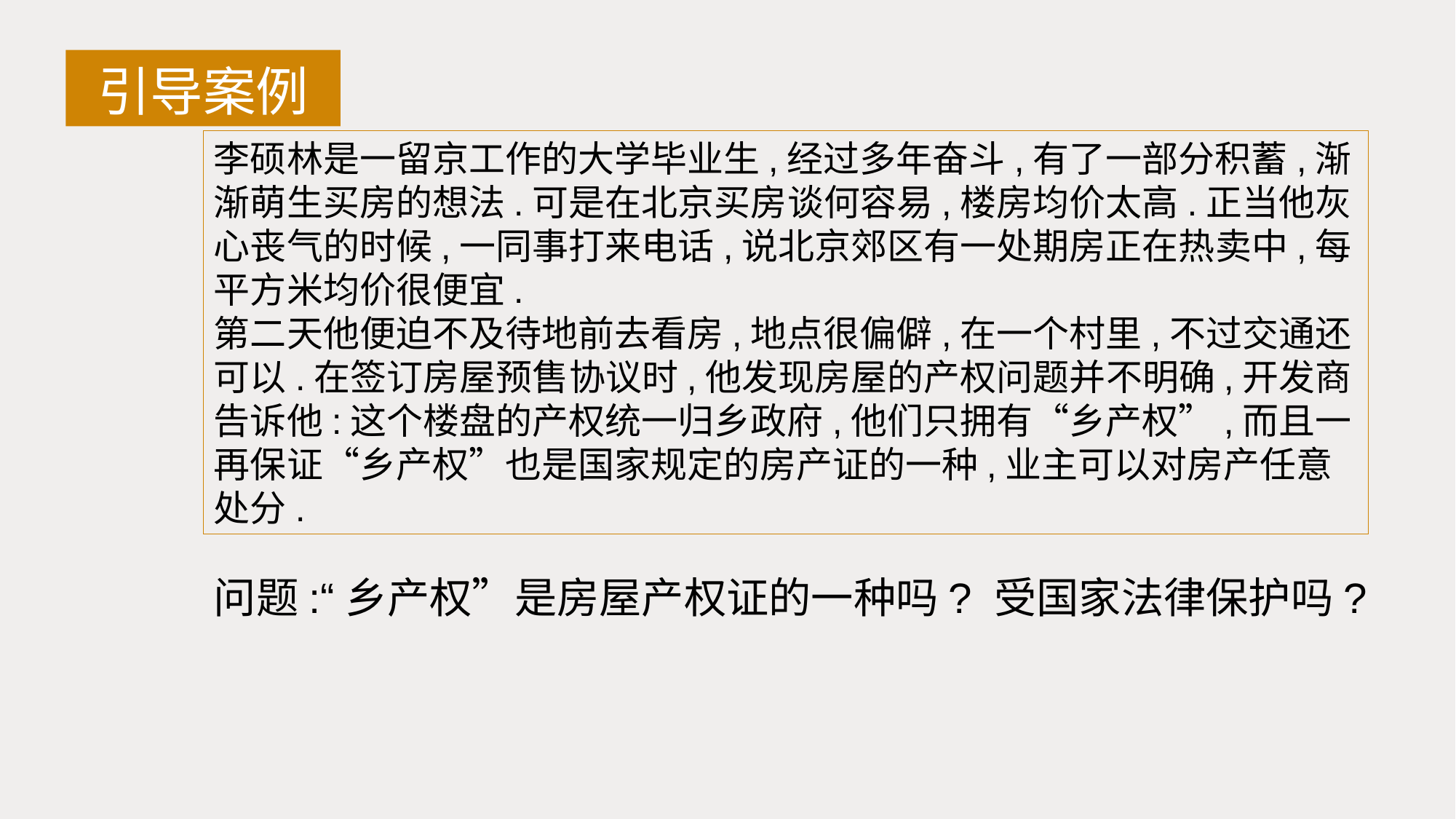

引导案例
李硕林是一留京工作的大学毕业生,经过多年奋斗,有了一部分积蓄,渐渐萌生买房的想法.可是在北京买房谈何容易,楼房均价太高.正当他灰心丧气的时候,一同事打来电话,说北京郊区有一处期房正在热卖中,每平方米均价很便宜.
第二天他便迫不及待地前去看房,地点很偏僻,在一个村里,不过交通还可以.在签订房屋预售协议时,他发现房屋的产权问题并不明确,开发商告诉他:这个楼盘的产权统一归乡政府,他们只拥有“乡产权”,而且一再保证“乡产权”也是国家规定的房产证的一种,业主可以对房产任意处分.
问题:“乡产权”是房屋产权证的一种吗? 受国家法律保护吗?